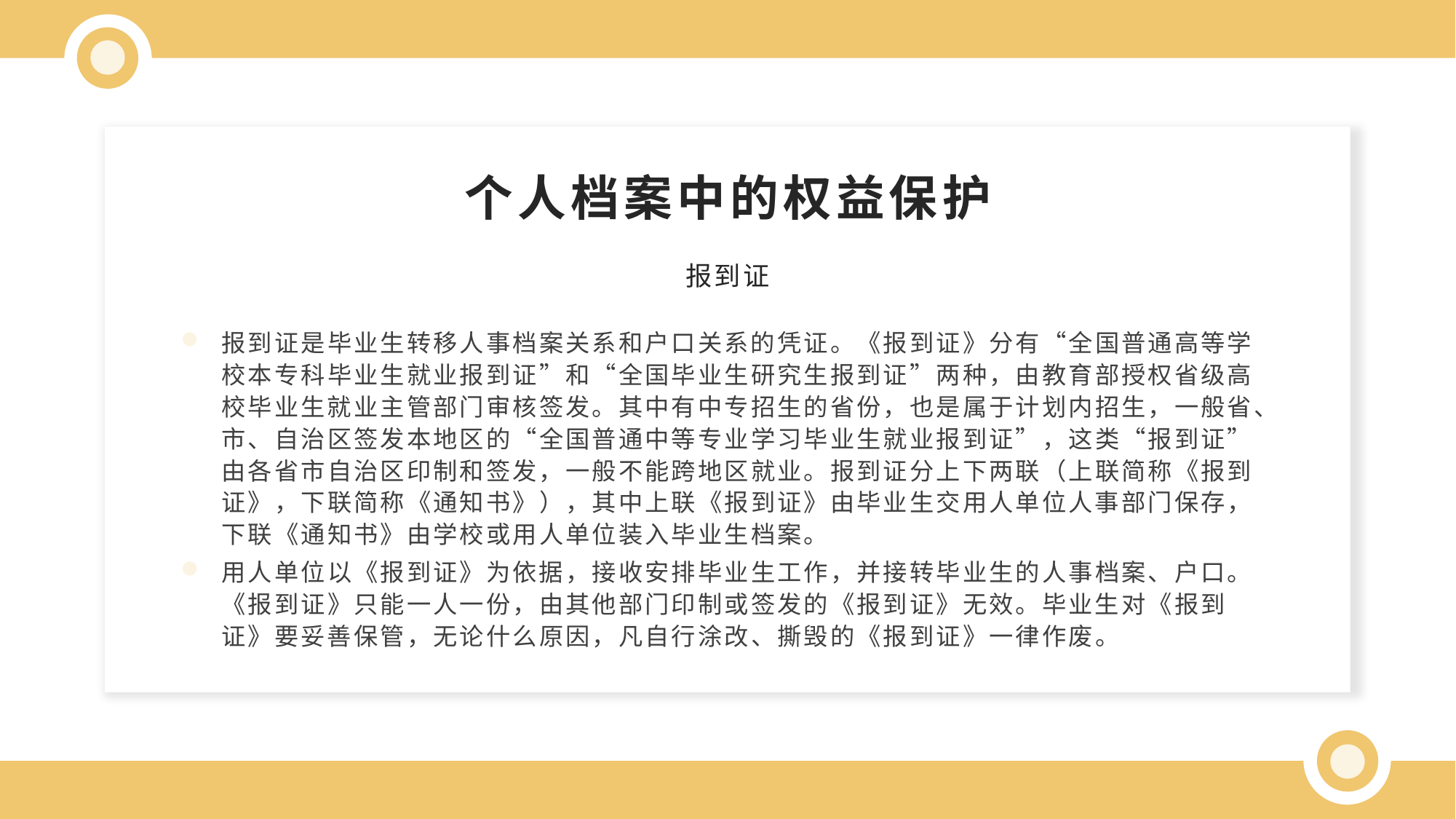

个人档案中的权益保护
报到证
报到证是毕业生转移人事档案关系和户口关系的凭证。《报到证》分有“全国普通高等学校本专科毕业生就业报到证”和“全国毕业生研究生报到证”两种，由教育部授权省级高校毕业生就业主管部门审核签发。其中有中专招生的省份，也是属于计划内招生，一般省、市、自治区签发本地区的“全国普通中等专业学习毕业生就业报到证”，这类“报到证”由各省市自治区印制和签发，一般不能跨地区就业。报到证分上下两联（上联简称《报到证》，下联简称《通知书》），其中上联《报到证》由毕业生交用人单位人事部门保存，下联《通知书》由学校或用人单位装入毕业生档案。
用人单位以《报到证》为依据，接收安排毕业生工作，并接转毕业生的人事档案、户口。《报到证》只能一人一份，由其他部门印制或签发的《报到证》无效。毕业生对《报到证》要妥善保管，无论什么原因，凡自行涂改、撕毁的《报到证》一律作废。